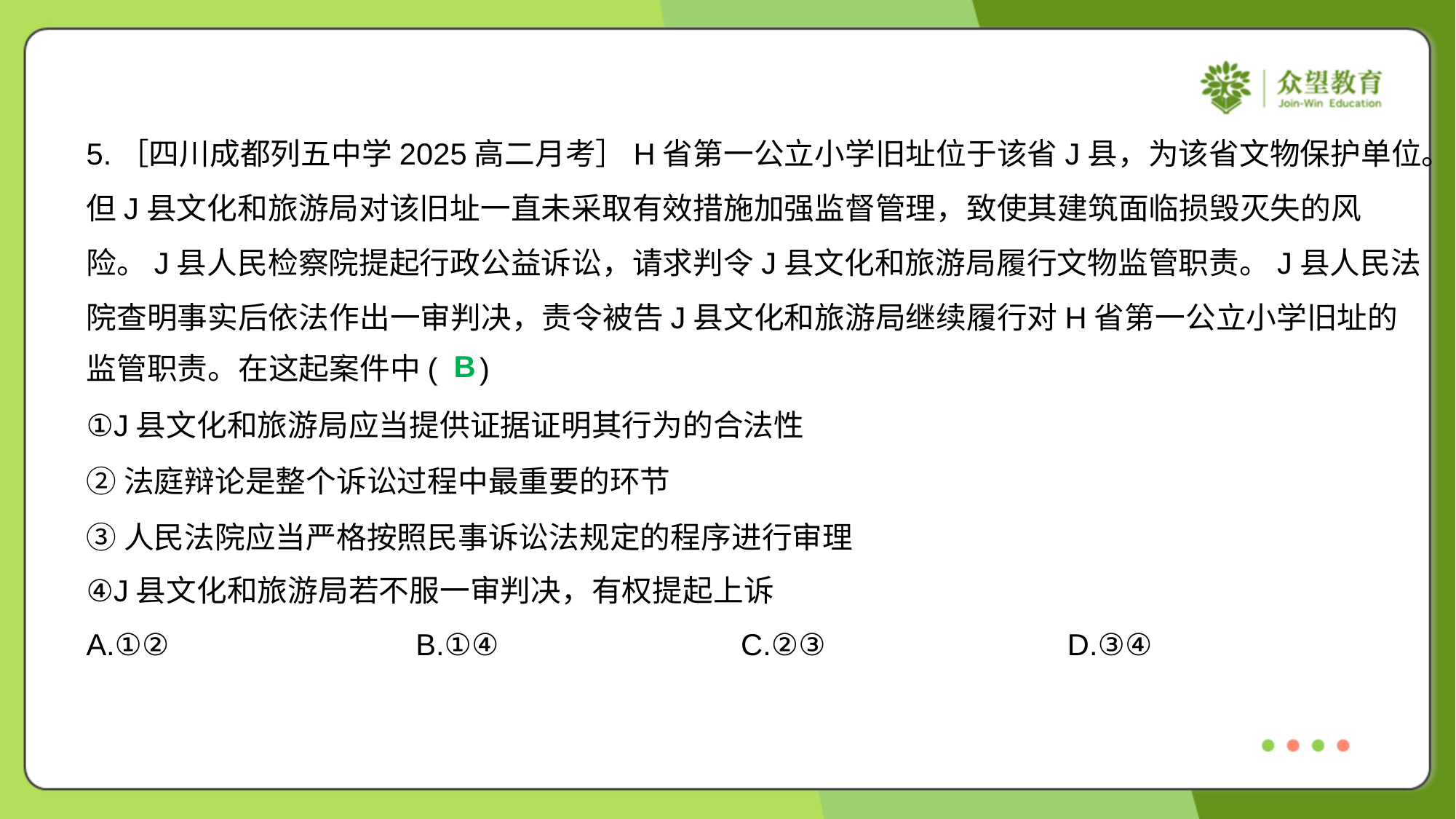

5.［四川成都列五中学2025高二月考］H省第一公立小学旧址位于该省J县，为该省文物保护单位。
但J县文化和旅游局对该旧址一直未采取有效措施加强监督管理，致使其建筑面临损毁灭失的风
险。J县人民检察院提起行政公益诉讼，请求判令J县文化和旅游局履行文物监管职责。J县人民法
院查明事实后依法作出一审判决，责令被告J县文化和旅游局继续履行对H省第一公立小学旧址的
监管职责。在这起案件中(     )
B
①J县文化和旅游局应当提供证据证明其行为的合法性
②法庭辩论是整个诉讼过程中最重要的环节
③人民法院应当严格按照民事诉讼法规定的程序进行审理
④J县文化和旅游局若不服一审判决，有权提起上诉
A.①②	B.①④	C.②③	D.③④